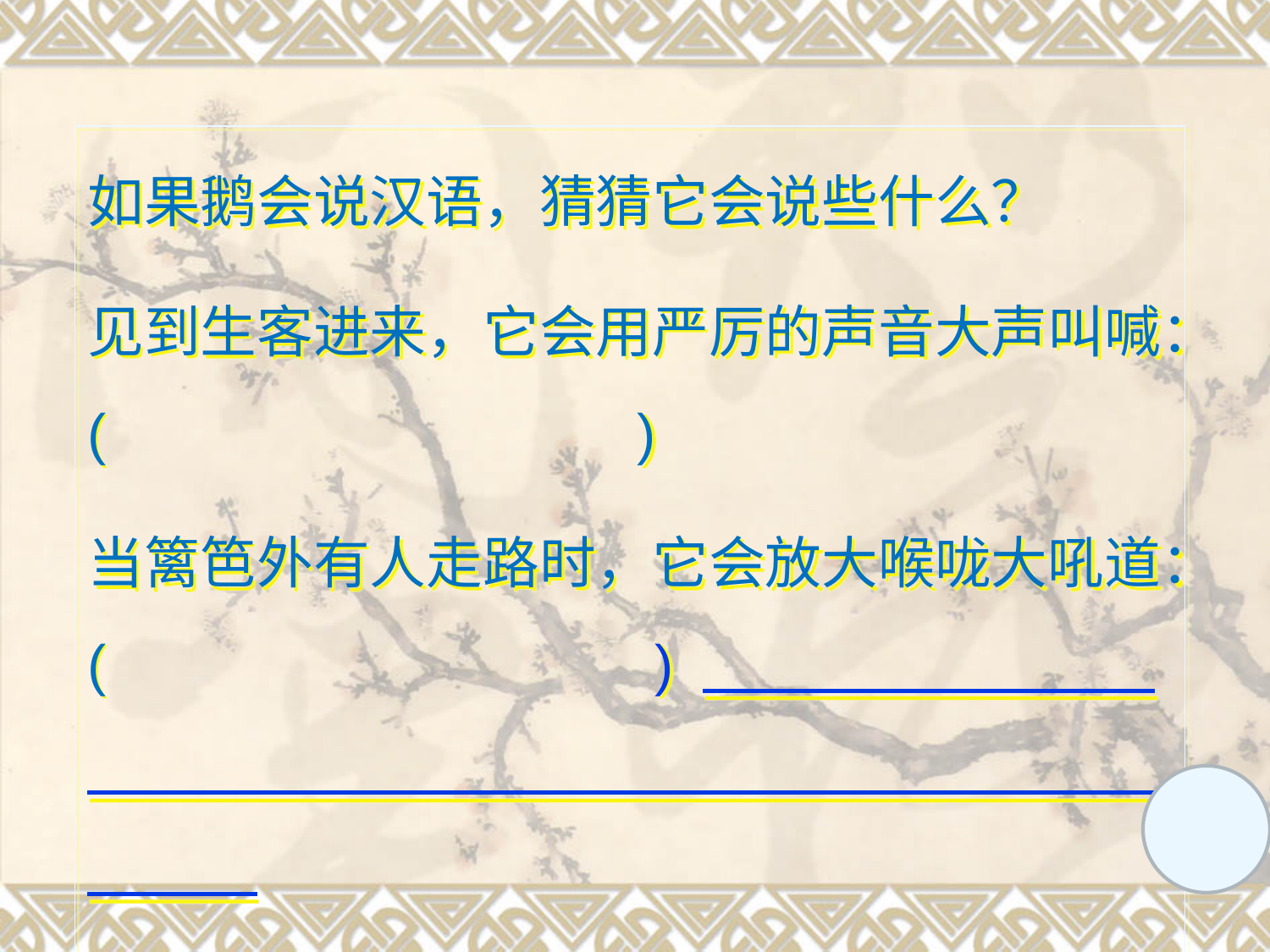

如果鹅会说汉语，猜猜它会说些什么？
见到生客进来，它会用严厉的声音大声叫喊：(                                  )
当篱笆外有人走路时，它会放大喉咙大吼道：(                                   )